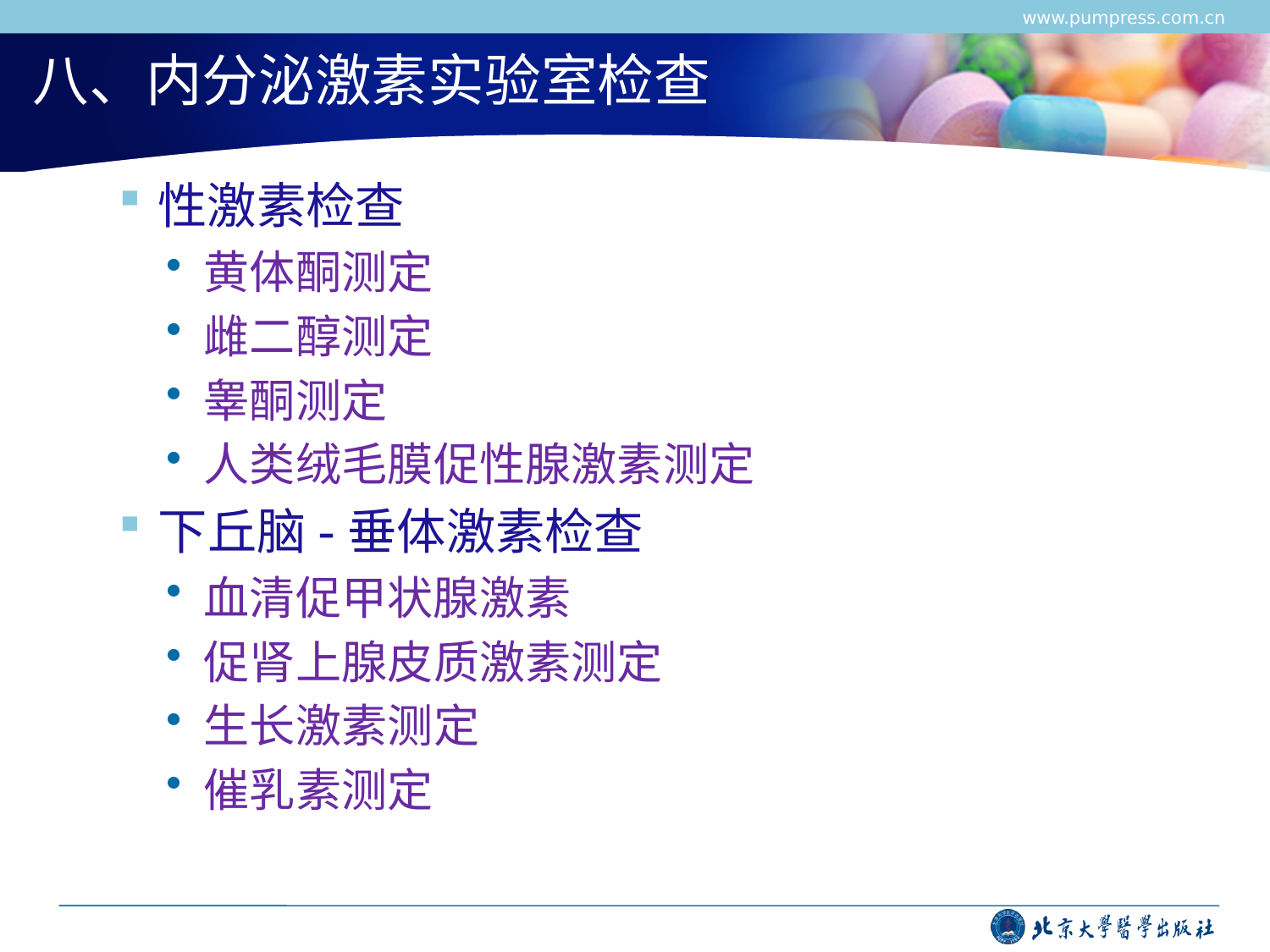

www.pumpress.com.cn
# 八、内分泌激素实验室检查
性激素检查
黄体酮测定
雌二醇测定
睾酮测定
人类绒毛膜促性腺激素测定
下丘脑-垂体激素检查
血清促甲状腺激素
促肾上腺皮质激素测定
生长激素测定
催乳素测定